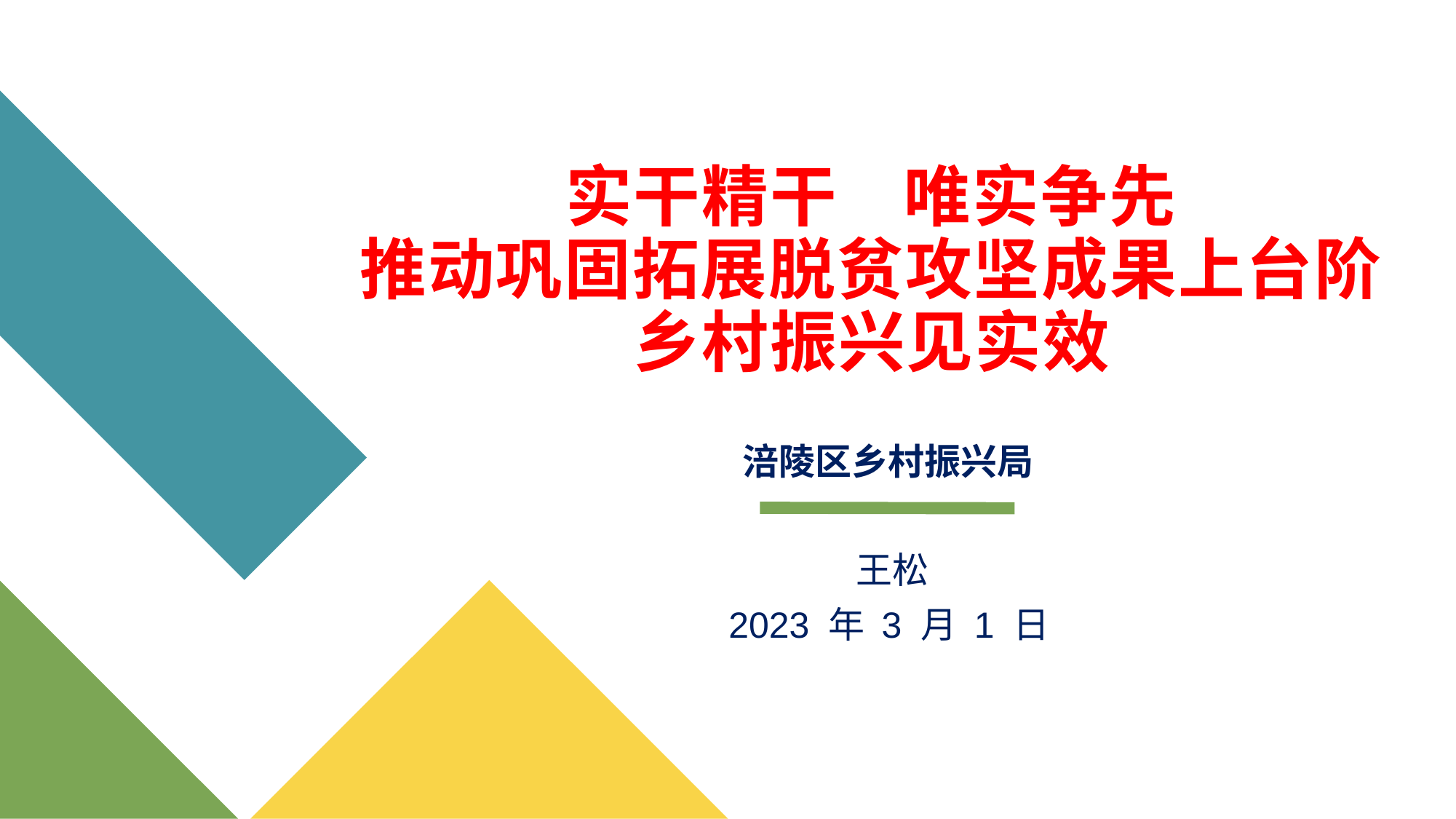

# 实干精干    唯实争先 推动巩固拓展脱贫攻坚成果上台阶 乡村振兴见实效
涪陵区乡村振兴局

王松
2023 年 3 月 1 日